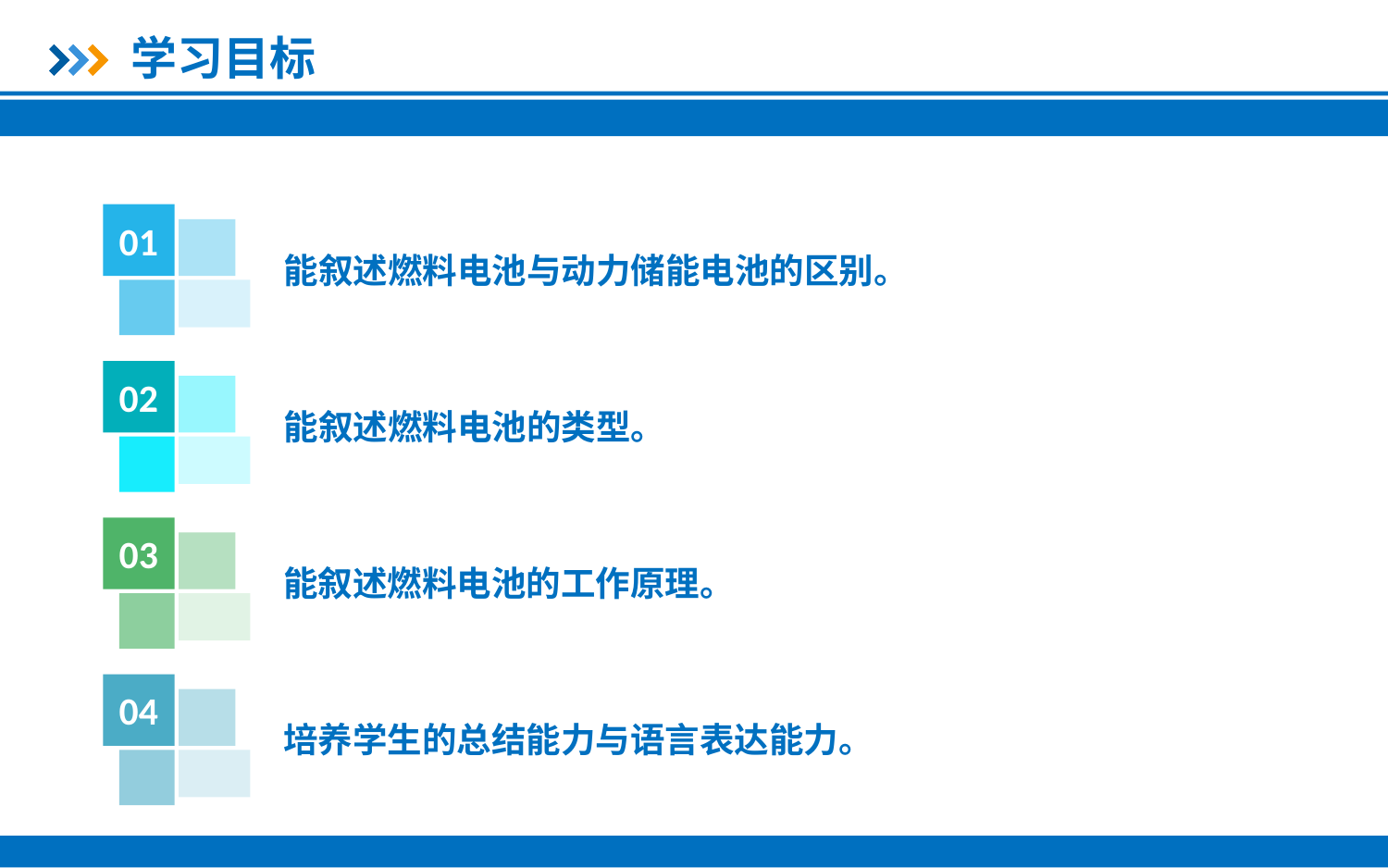

学习目标
01

能叙述燃料电池与动力储能电池的区别。
02

能叙述燃料电池的类型。
03

能叙述燃料电池的工作原理。
04

培养学生的总结能力与语言表达能力。